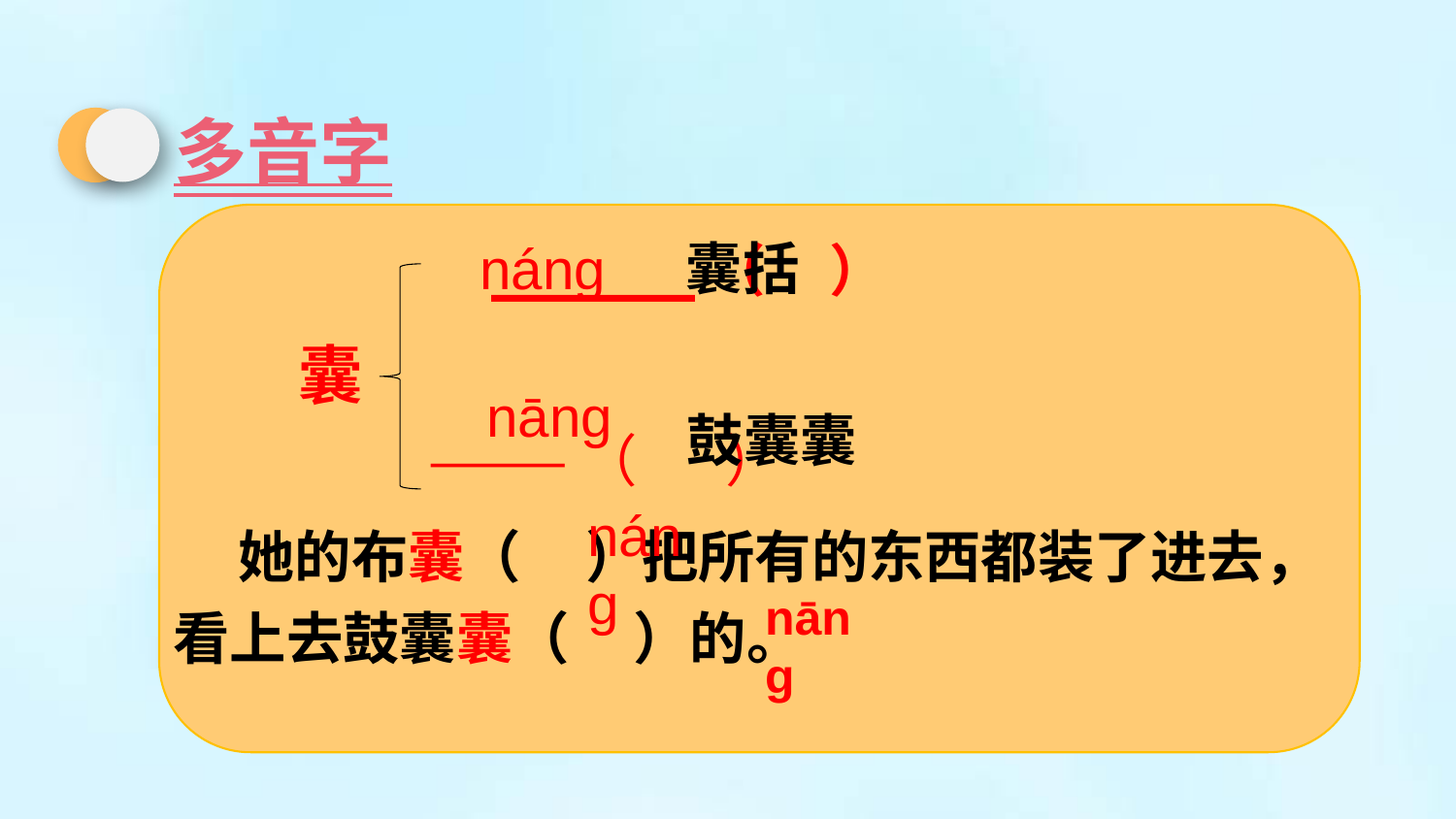

多音字

náng
囊括
   ______（     ）

   ———（       ）

囊
nāng
鼓囊囊
náng
    她的布囊（     ）把所有的东西都装了进去，看上去鼓囊囊（     ）的。
nāng